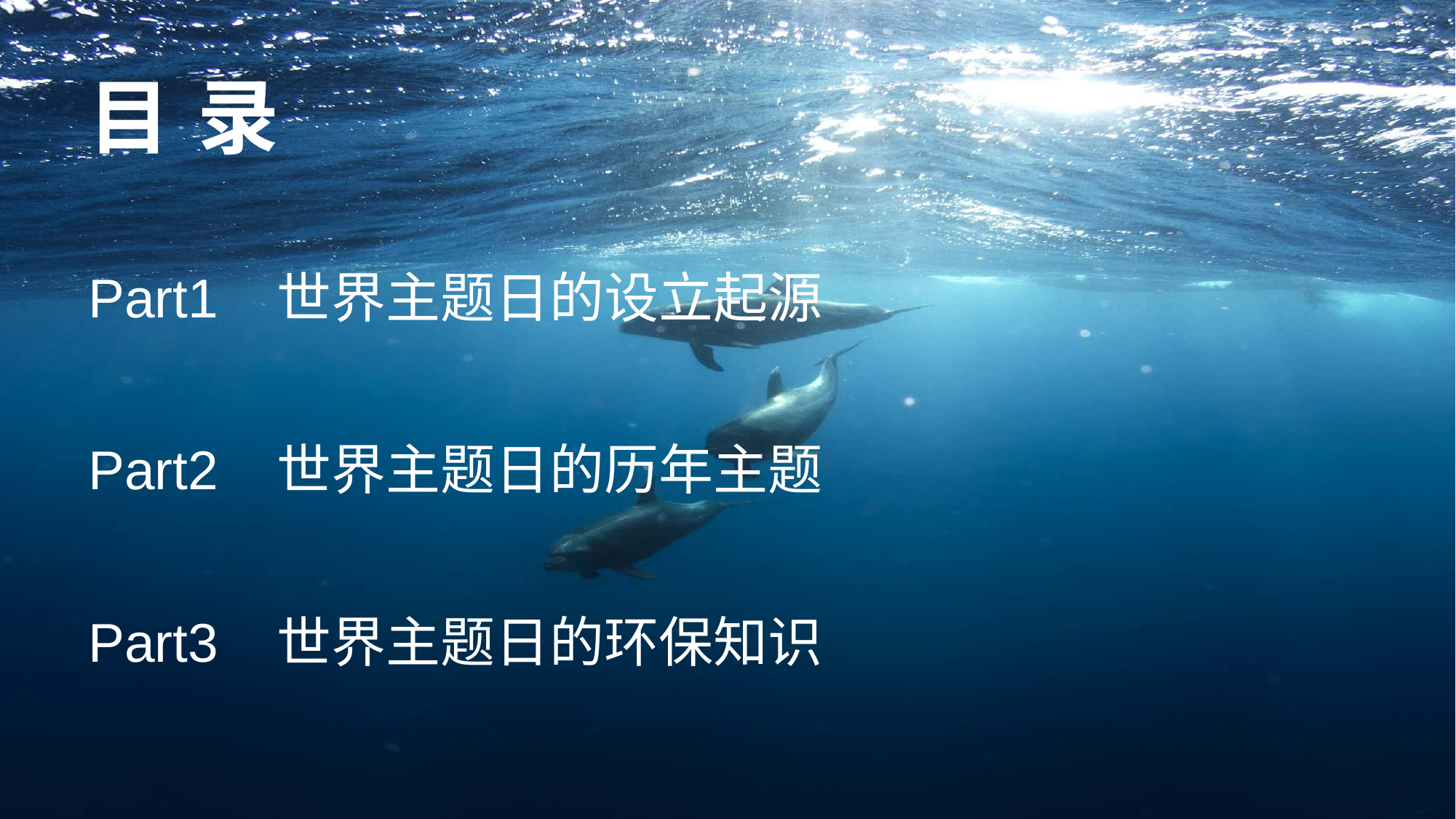

# 目 录
Part1   世界主题日的设立起源
Part2   世界主题日的历年主题
Part3   世界主题日的环保知识